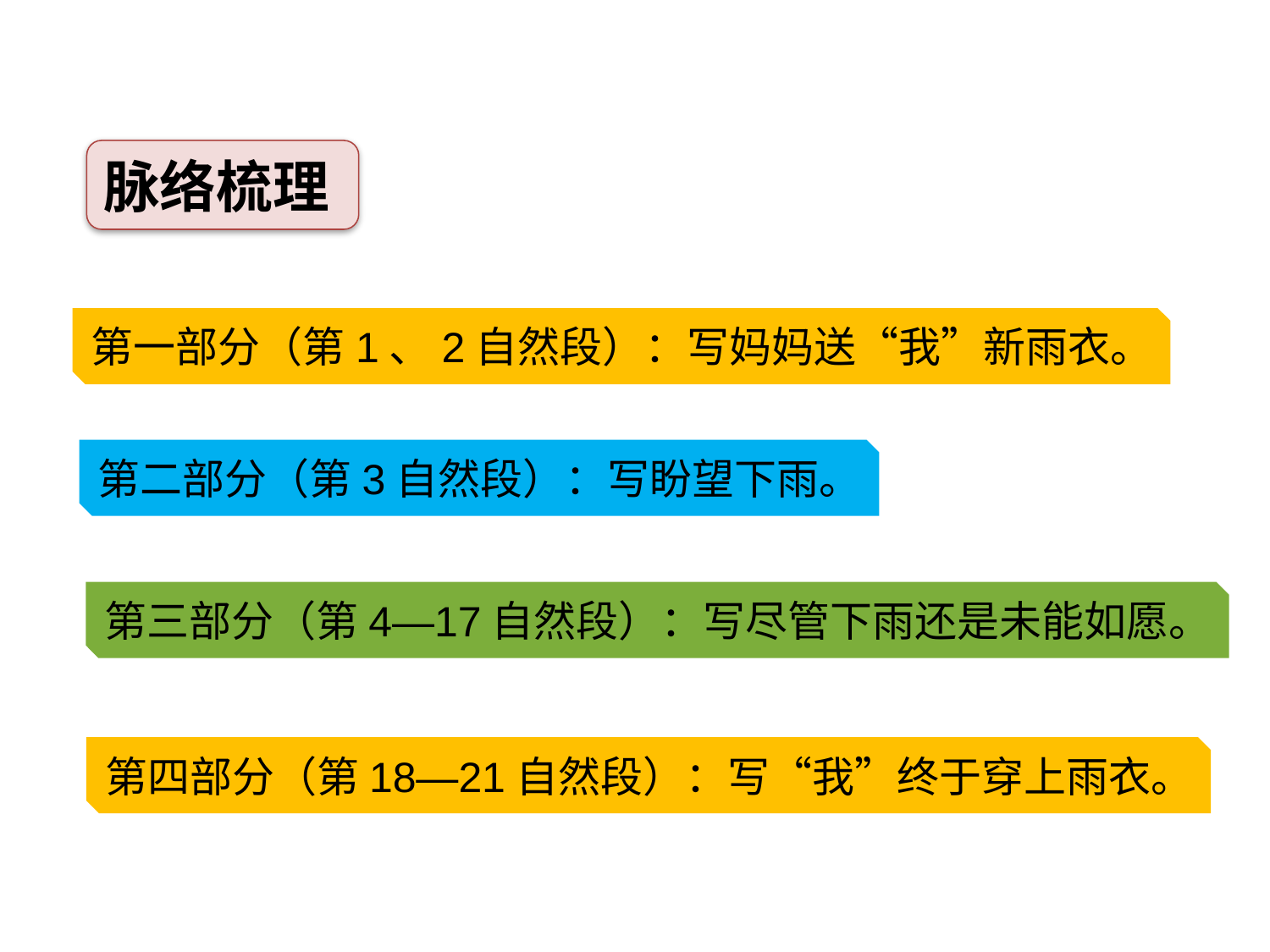

脉络梳理
第一部分（第1、2自然段）：写妈妈送“我”新雨衣。
第二部分（第3自然段）：写盼望下雨。
第三部分（第4—17自然段）：写尽管下雨还是未能如愿。
第四部分（第18—21自然段）：写“我”终于穿上雨衣。